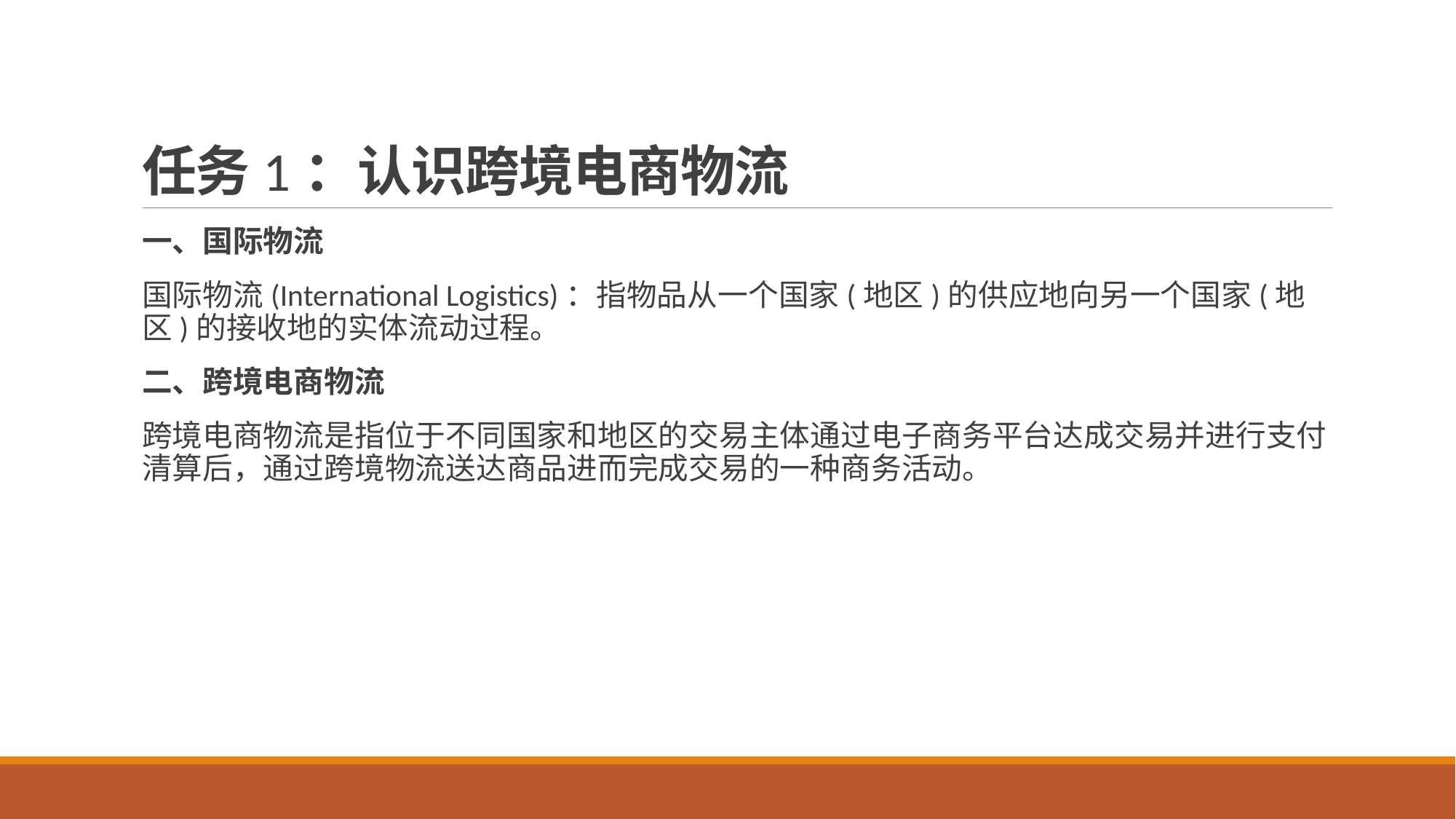

# 任务1：认识跨境电商物流
一、国际物流
国际物流(International Logistics)：指物品从一个国家(地区)的供应地向另一个国家(地区)的接收地的实体流动过程。
二、跨境电商物流
跨境电商物流是指位于不同国家和地区的交易主体通过电子商务平台达成交易并进行支付清算后，通过跨境物流送达商品进而完成交易的一种商务活动。